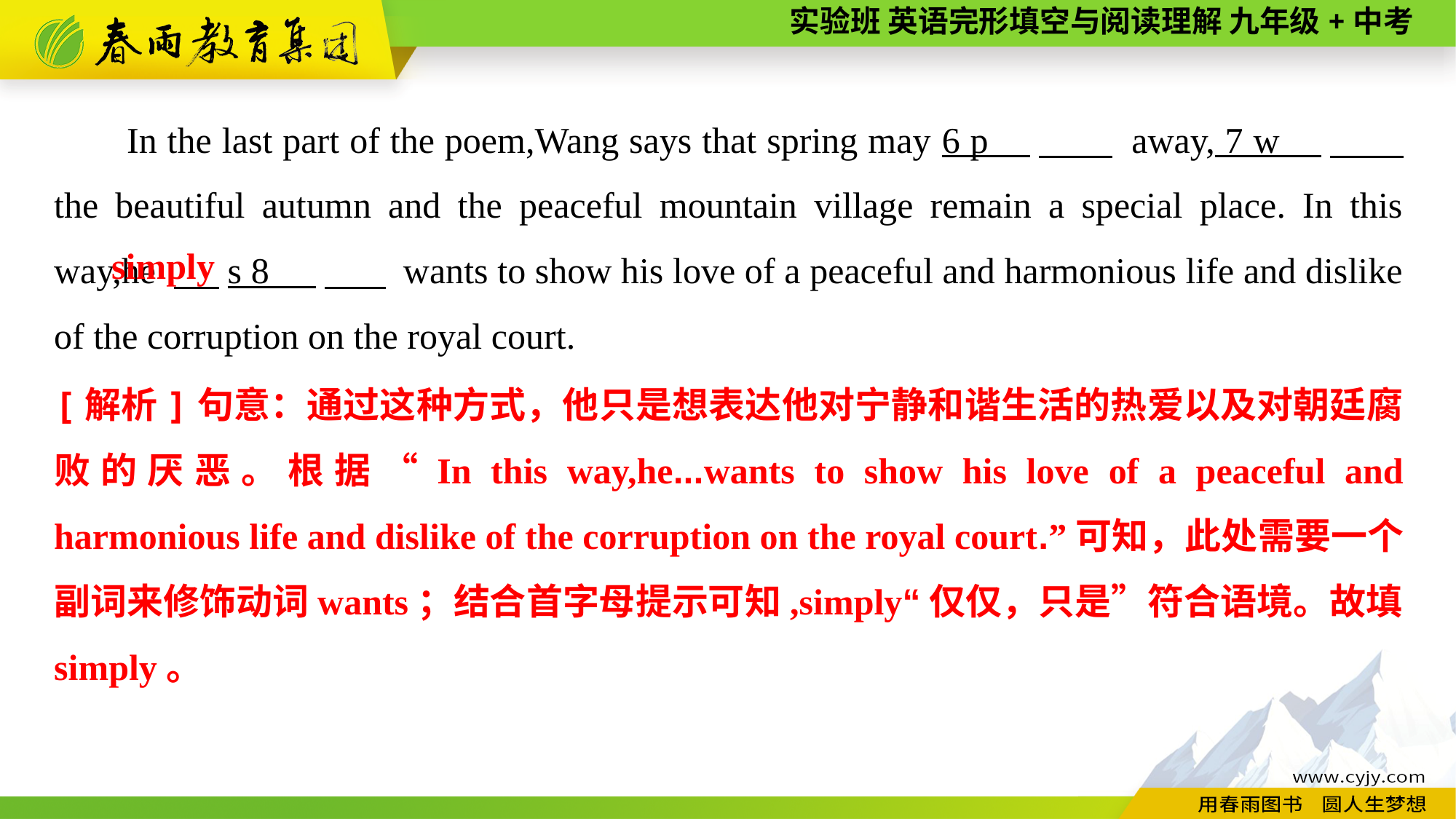

In the last part of the poem,Wang says that spring may 6 p    　　 away, 7 w    　　 the beautiful autumn and the peaceful mountain village remain a special place. In this way,he 　 s 8     　    wants to show his love of a peaceful and harmonious life and dislike of the corruption on the royal court.
simply
[解析]句意：通过这种方式，他只是想表达他对宁静和谐生活的热爱以及对朝廷腐败的厌恶。根据“In this way,he...wants to show his love of a peaceful and harmonious life and dislike of the corruption on the royal court.”可知，此处需要一个副词来修饰动词wants；结合首字母提示可知,simply“仅仅，只是”符合语境。故填simply。